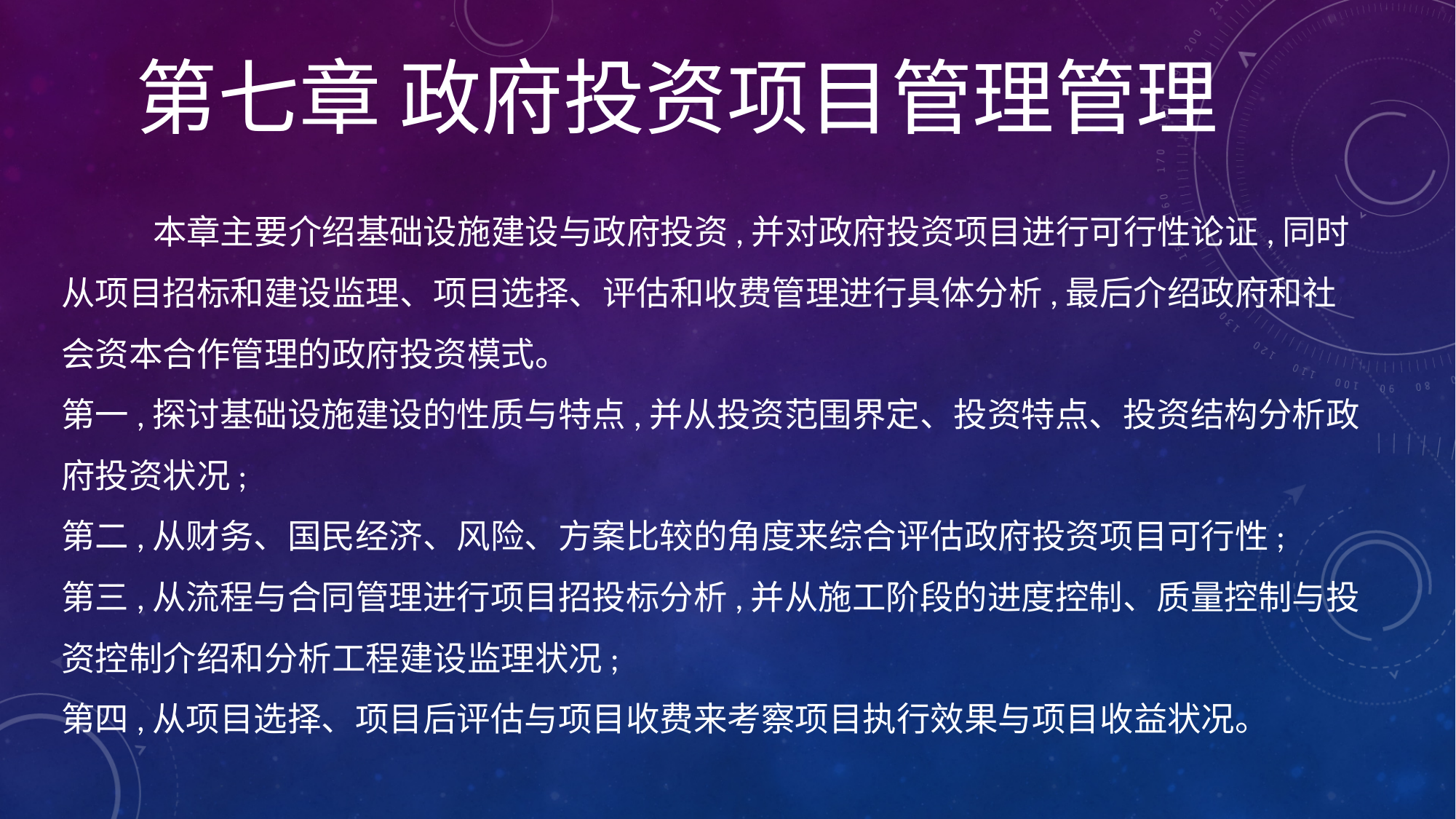

第七章 政府投资项目管理管理
# 本章主要介绍基础设施建设与政府投资,并对政府投资项目进行可行性论证,同时从项目招标和建设监理、项目选择、评估和收费管理进行具体分析,最后介绍政府和社会资本合作管理的政府投资模式。 第一,探讨基础设施建设的性质与特点,并从投资范围界定、投资特点、投资结构分析政府投资状况; 第二,从财务、国民经济、风险、方案比较的角度来综合评估政府投资项目可行性; 第三,从流程与合同管理进行项目招投标分析,并从施工阶段的进度控制、质量控制与投资控制介绍和分析工程建设监理状况; 第四,从项目选择、项目后评估与项目收费来考察项目执行效果与项目收益状况。